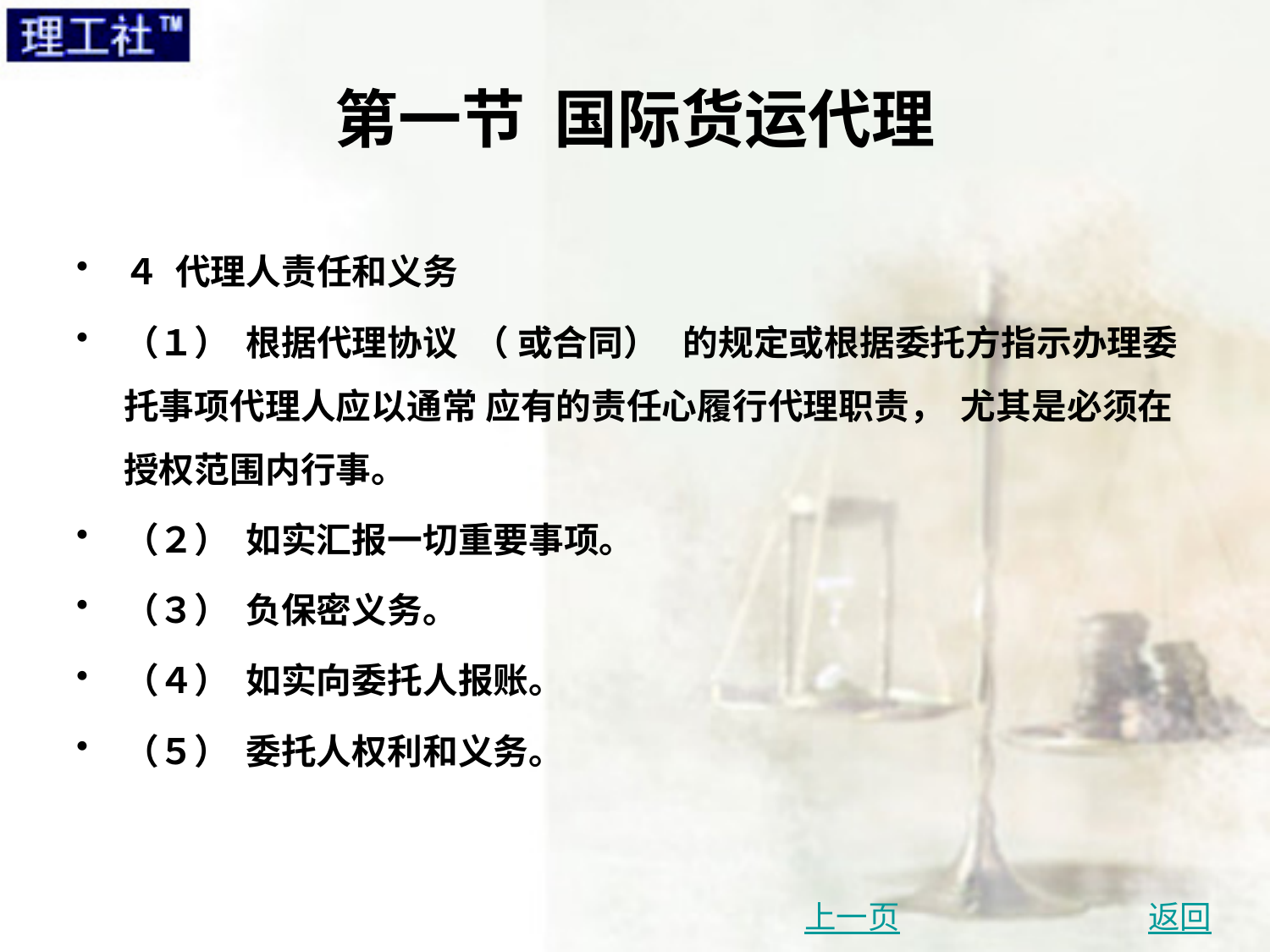

# 第一节  国际货运代理
４  代理人责任和义务
（１）  根据代理协议  （ 或合同）   的规定或根据委托方指示办理委托事项代理人应以通常 应有的责任心履行代理职责，  尤其是必须在授权范围内行事。
（２）  如实汇报一切重要事项。
（３）  负保密义务。
（４）  如实向委托人报账。
（５）  委托人权利和义务。

上一页
返回